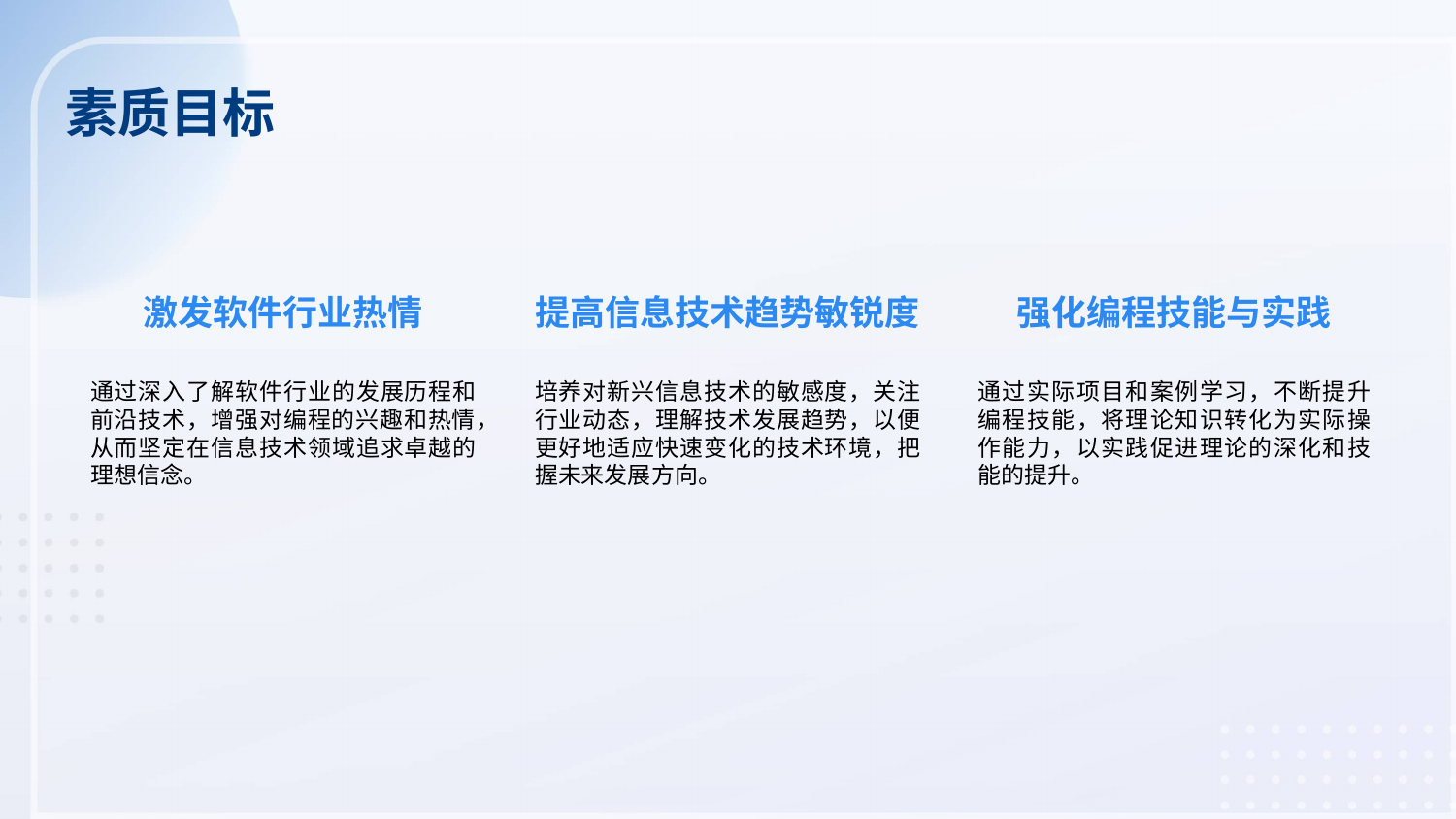

素质目标
激发软件行业热情
提高信息技术趋势敏锐度
强化编程技能与实践
通过深入了解软件行业的发展历程和前沿技术，增强对编程的兴趣和热情，从而坚定在信息技术领域追求卓越的理想信念。
培养对新兴信息技术的敏感度，关注行业动态，理解技术发展趋势，以便更好地适应快速变化的技术环境，把握未来发展方向。
通过实际项目和案例学习，不断提升编程技能，将理论知识转化为实际操作能力，以实践促进理论的深化和技能的提升。